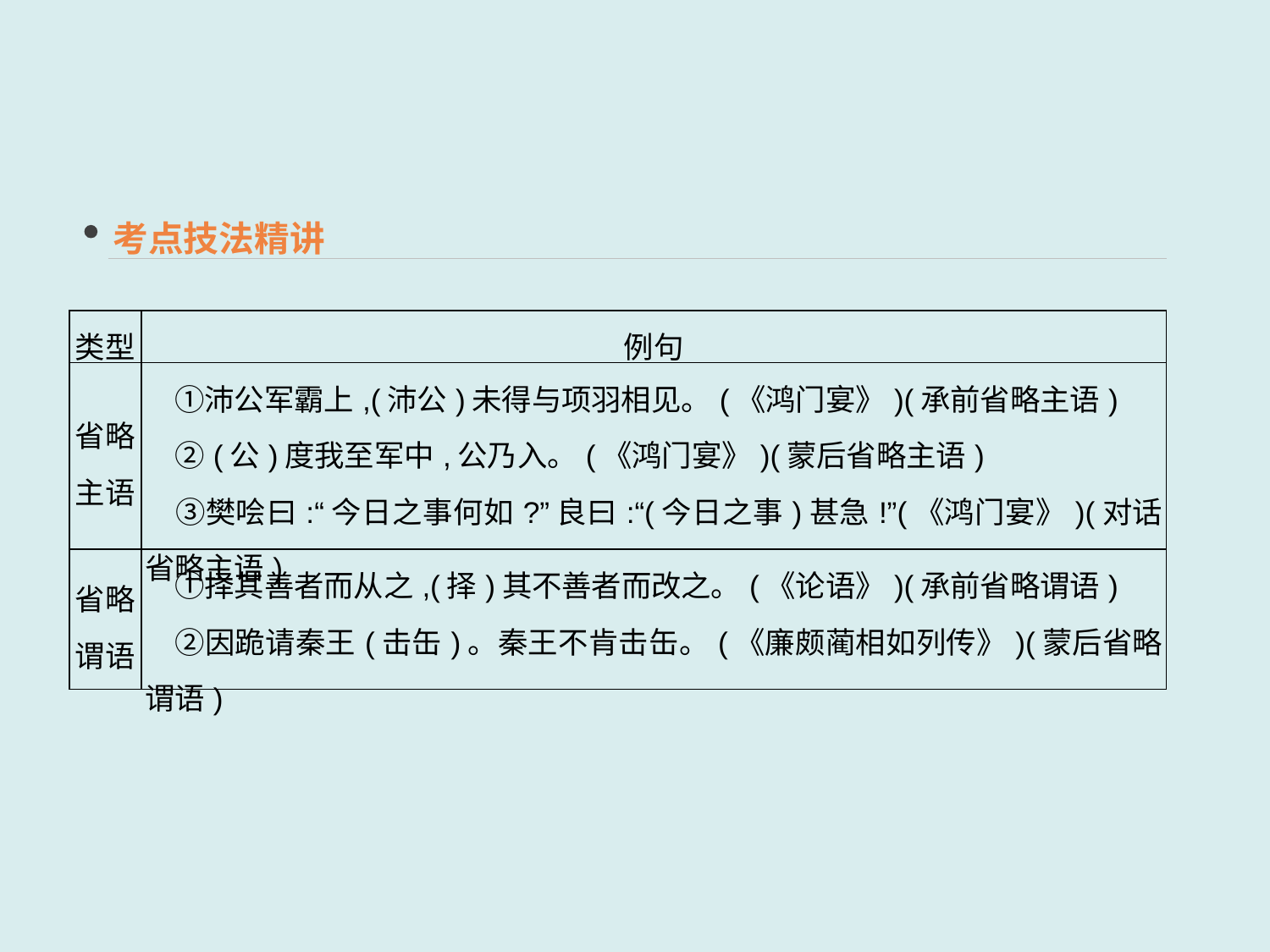

考点技法精讲

| 类型 | 例句 |
| --- | --- |
| 省略主语 | ①沛公军霸上,(沛公)未得与项羽相见。(《鸿门宴》)(承前省略主语) 　②(公)度我至军中,公乃入。(《鸿门宴》)(蒙后省略主语) 　③樊哙曰:“今日之事何如?”良曰:“(今日之事)甚急!”(《鸿门宴》)(对话省略主语) |
| 省略谓语 | ①择其善者而从之,(择)其不善者而改之。(《论语》)(承前省略谓语) 　②因跪请秦王(击缶)。秦王不肯击缶。(《廉颇蔺相如列传》)(蒙后省略谓语) |